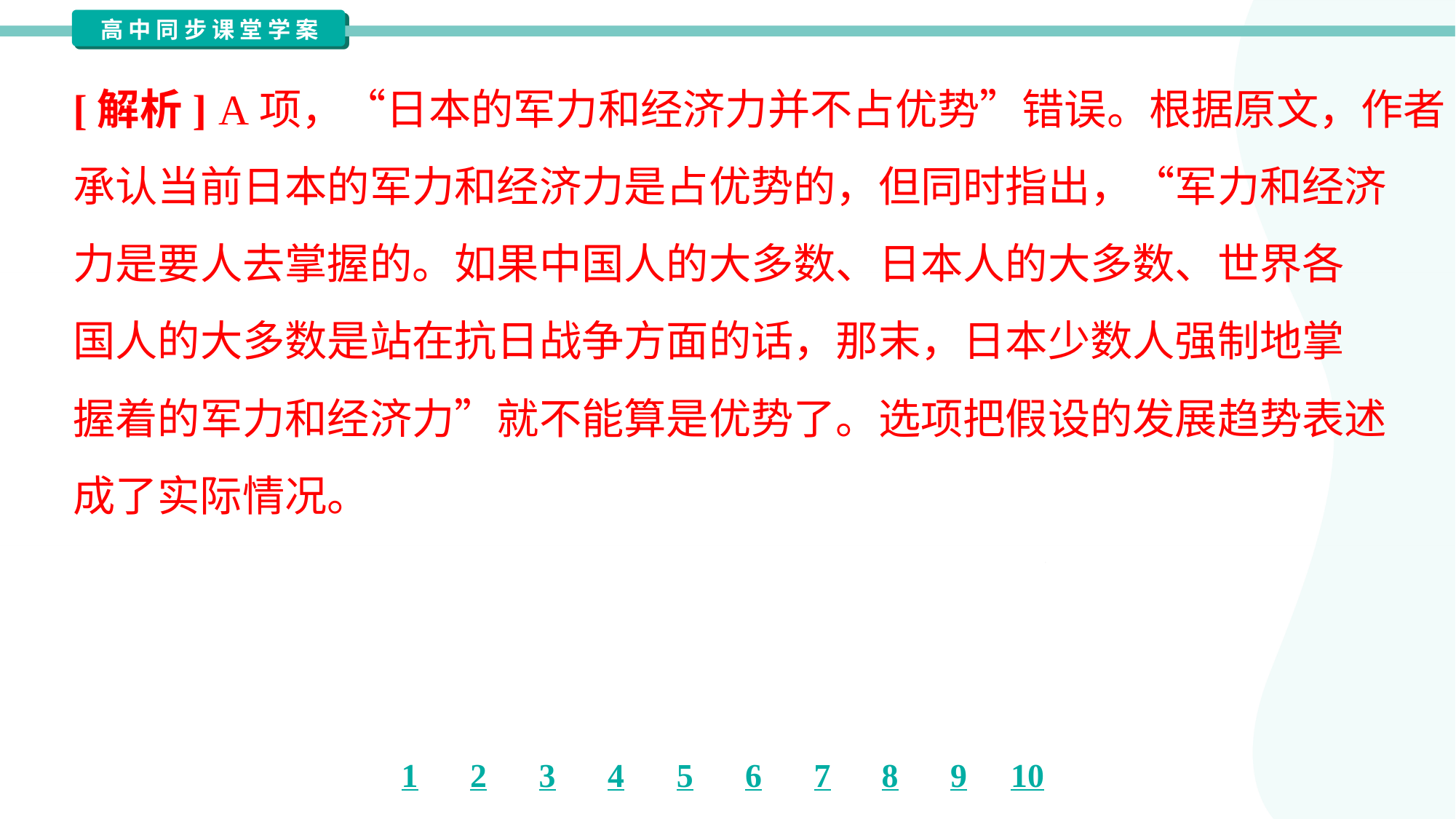

[解析] A项，“日本的军力和经济力并不占优势”错误。根据原文，作者
承认当前日本的军力和经济力是占优势的，但同时指出，“军力和经济
力是要人去掌握的。如果中国人的大多数、日本人的大多数、世界各
国人的大多数是站在抗日战争方面的话，那末，日本少数人强制地掌
握着的军力和经济力”就不能算是优势了。选项把假设的发展趋势表述
成了实际情况。